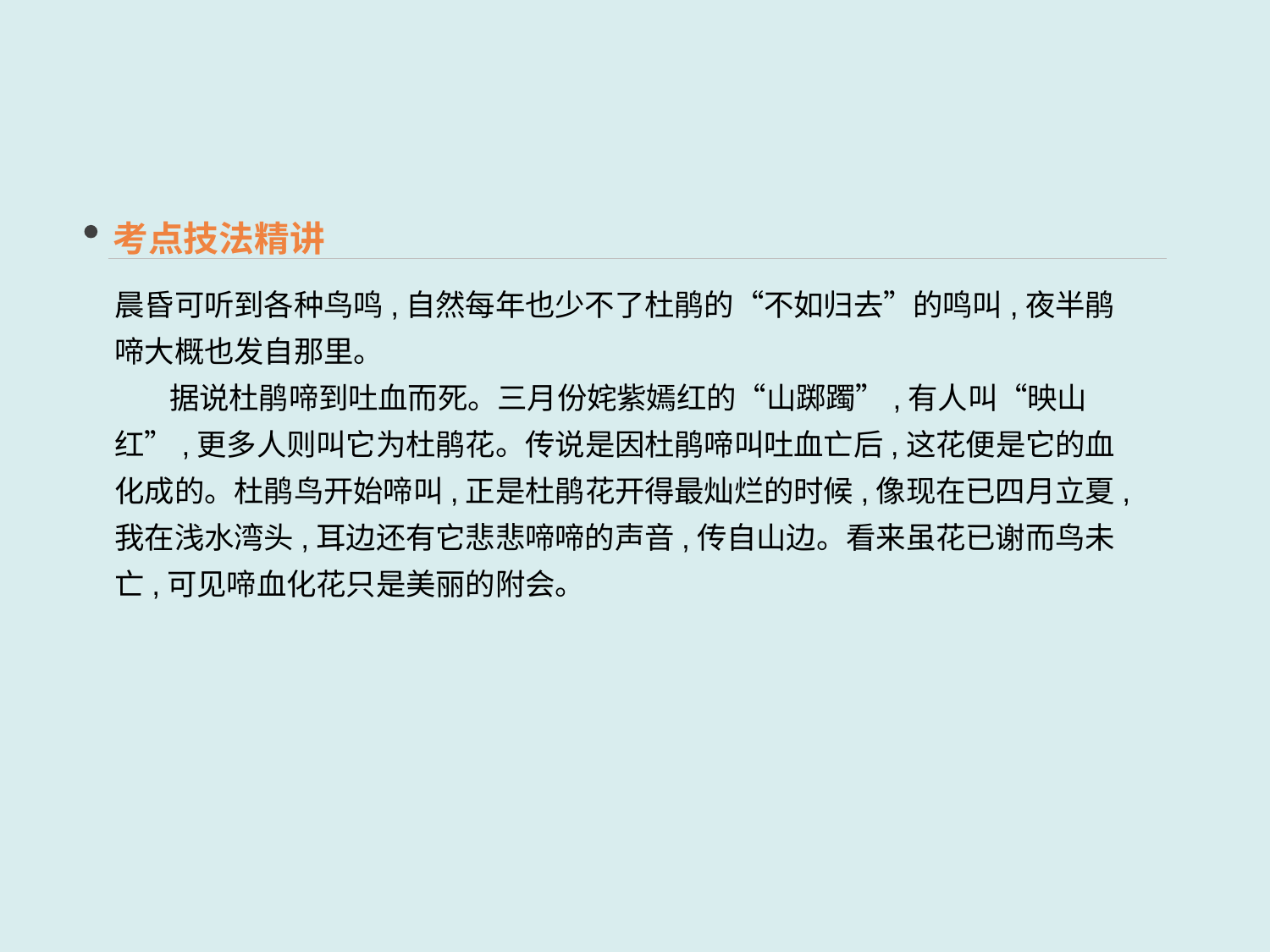

考点技法精讲

晨昏可听到各种鸟鸣,自然每年也少不了杜鹃的“不如归去”的鸣叫,夜半鹃啼大概也发自那里。
       据说杜鹃啼到吐血而死。三月份姹紫嫣红的“山踯躅”,有人叫“映山红”,更多人则叫它为杜鹃花。传说是因杜鹃啼叫吐血亡后,这花便是它的血化成的。杜鹃鸟开始啼叫,正是杜鹃花开得最灿烂的时候,像现在已四月立夏,我在浅水湾头,耳边还有它悲悲啼啼的声音,传自山边。看来虽花已谢而鸟未亡,可见啼血化花只是美丽的附会。